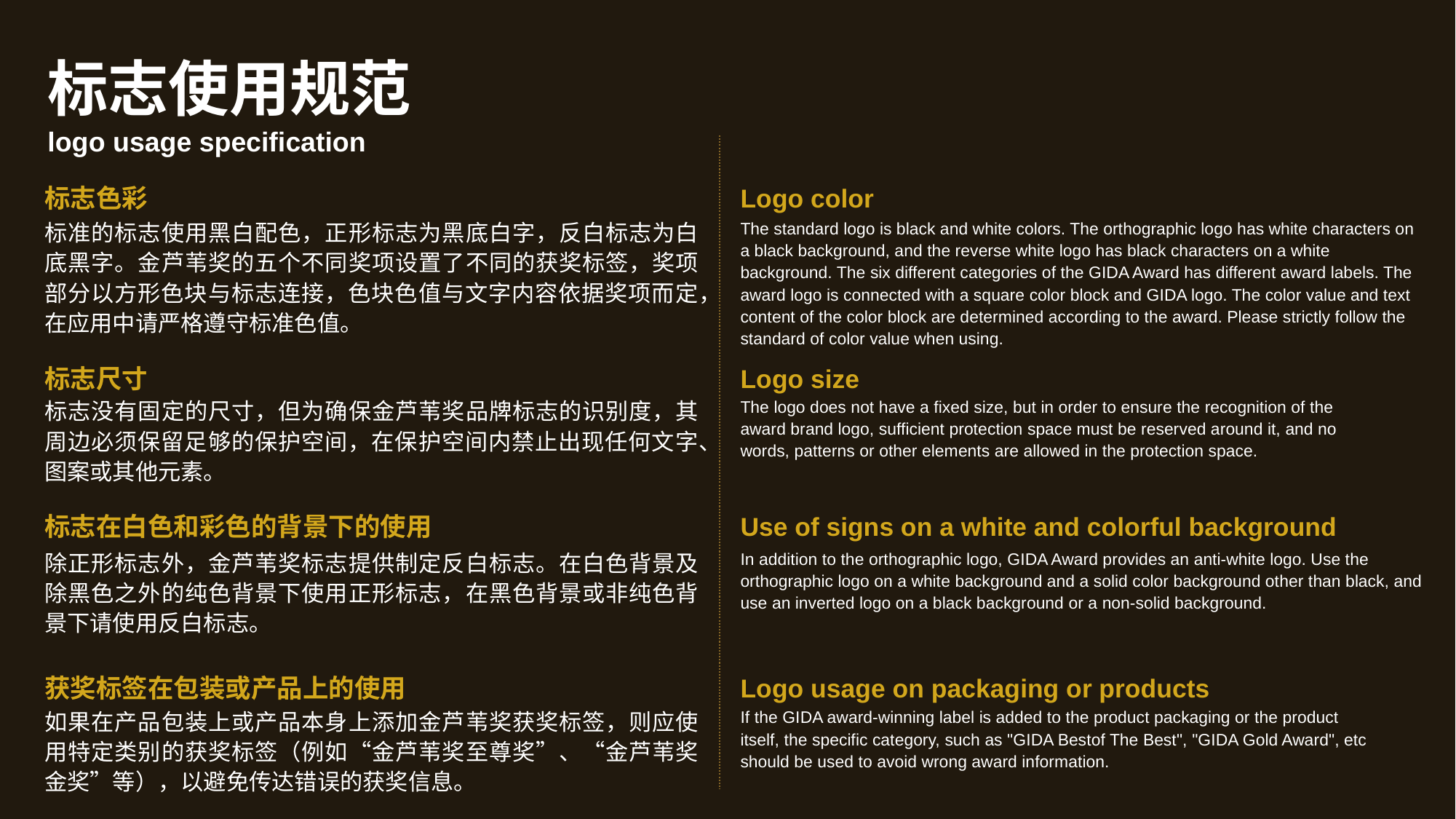

标志使用规范
logo usage specification
标志色彩
Logo color
标准的标志使用黑白配色，正形标志为黑底白字，反白标志为白底黑字。金芦苇奖的五个不同奖项设置了不同的获奖标签，奖项部分以方形色块与标志连接，色块色值与文字内容依据奖项而定，在应用中请严格遵守标准色值。
The standard logo is black and white colors. The orthographic logo has white characters on a black background, and the reverse white logo has black characters on a white background. The six different categories of the GIDA Award has different award labels. The award logo is connected with a square color block and GIDA logo. The color value and text content of the color block are determined according to the award. Please strictly follow the standard of color value when using.
标志尺寸
Logo size
标志没有固定的尺寸，但为确保金芦苇奖品牌标志的识别度，其周边必须保留足够的保护空间，在保护空间内禁止出现任何文字、图案或其他元素。
The logo does not have a fixed size, but in order to ensure the recognition of the
award brand logo, sufficient protection space must be reserved around it, and no
words, patterns or other elements are allowed in the protection space.
标志在白色和彩色的背景下的使用
Use of signs on a white and colorful background
除正形标志外，金芦苇奖标志提供制定反白标志。在白色背景及除黑色之外的纯色背景下使用正形标志，在黑色背景或非纯色背景下请使用反白标志。
In addition to the orthographic logo, GIDA Award provides an anti-white logo. Use the orthographic logo on a white background and a solid color background other than black, and use an inverted logo on a black background or a non-solid background.
获奖标签在包装或产品上的使用
Logo usage on packaging or products
如果在产品包装上或产品本身上添加金芦苇奖获奖标签，则应使用特定类别的获奖标签（例如“金芦苇奖至尊奖”、“金芦苇奖金奖”等），以避免传达错误的获奖信息。
If the GIDA award-winning label is added to the product packaging or the product
itself, the specific category, such as "GIDA Bestof The Best", "GIDA Gold Award", etc
should be used to avoid wrong award information.